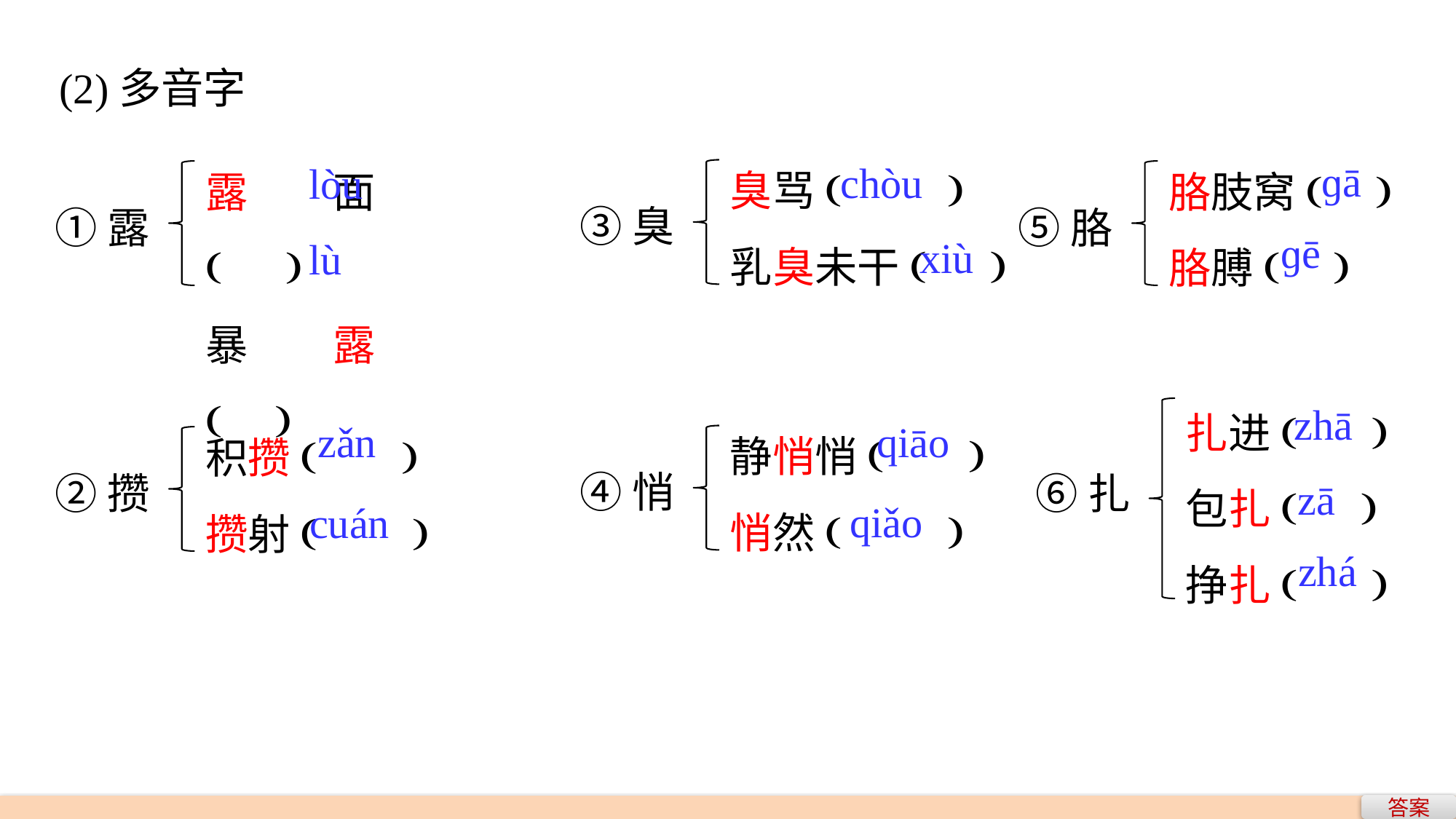

(2)多音字
臭骂(          )
乳臭未干(      )
露面(      )
暴露(     )
胳肢窝(     )
胳膊(     )
ɡā
chòu
lòu

③臭
①露
⑤胳
ɡē
xiù
lù
扎进(       )
包扎(      )
挣扎(       )
zhā

静悄悄(        )
悄然(          )
积攒(        )
攒射(         )
zǎn
qiāo

④悄
②攒
⑥扎
zā
qiǎo
cuán
zhá
答案